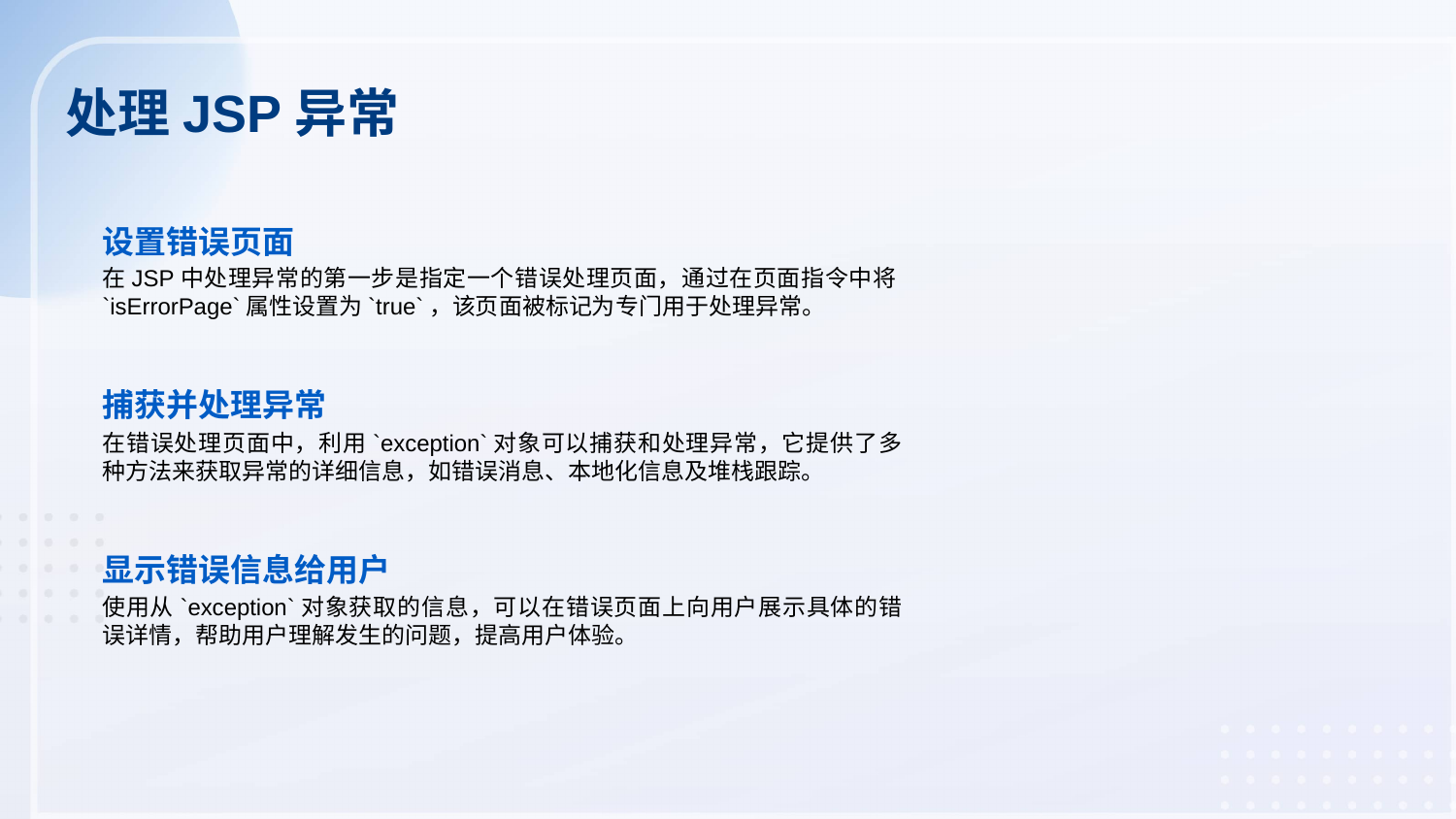

处理JSP异常
设置错误页面
在JSP中处理异常的第一步是指定一个错误处理页面，通过在页面指令中将`isErrorPage`属性设置为`true`，该页面被标记为专门用于处理异常。
捕获并处理异常
在错误处理页面中，利用`exception`对象可以捕获和处理异常，它提供了多种方法来获取异常的详细信息，如错误消息、本地化信息及堆栈跟踪。
显示错误信息给用户
使用从`exception`对象获取的信息，可以在错误页面上向用户展示具体的错误详情，帮助用户理解发生的问题，提高用户体验。